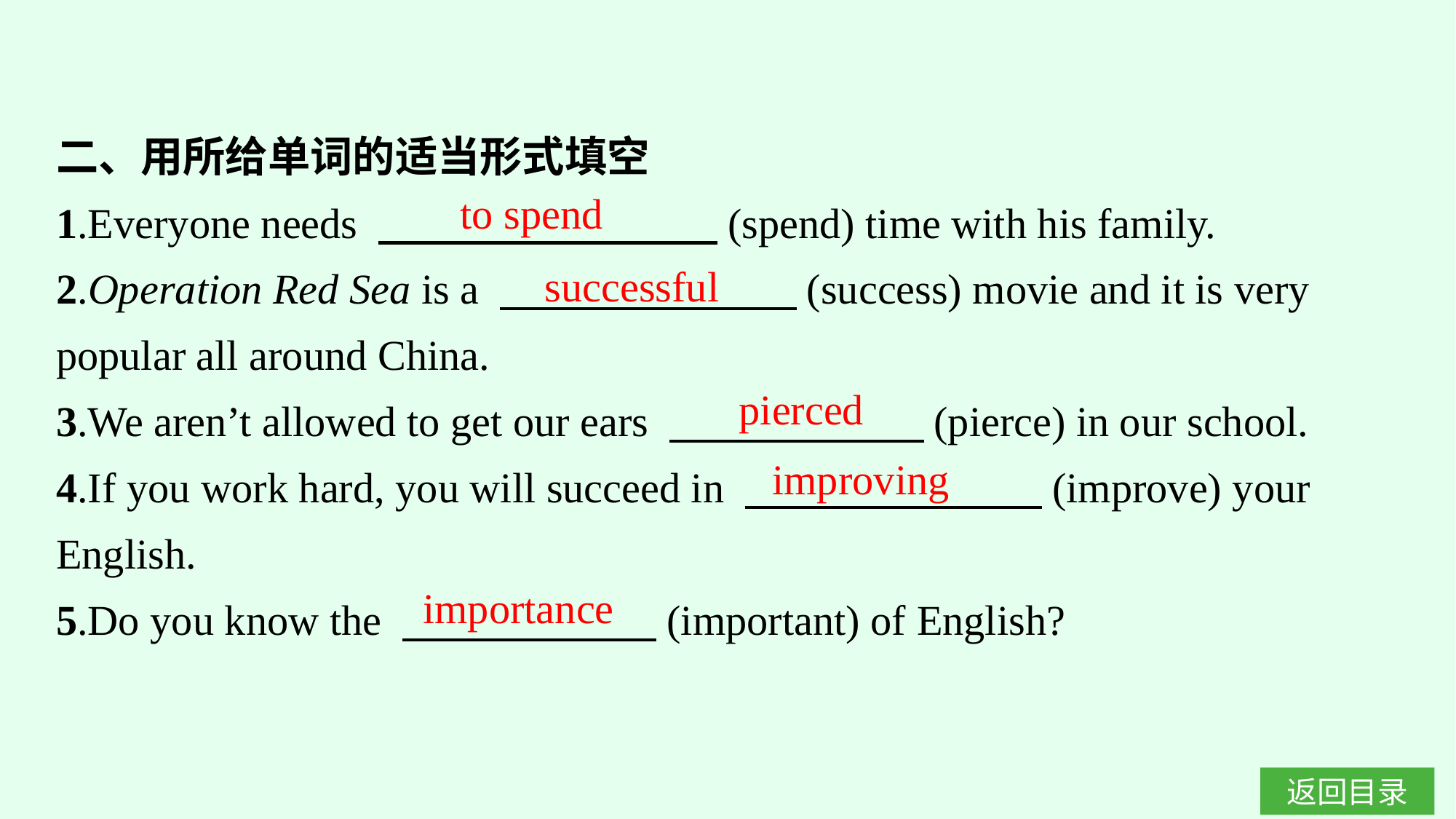

二、用所给单词的适当形式填空
1.Everyone needs 　　　　　　　　(spend) time with his family.
2.Operation Red Sea is a 　　　　　　　(success) movie and it is very popular all around China.
3.We aren’t allowed to get our ears 　　　　　　(pierce) in our school.
4.If you work hard, you will succeed in 　　　　　　　(improve) your English.
5.Do you know the 　　　　　　(important) of English?
to spend
successful
pierced
improving
importance